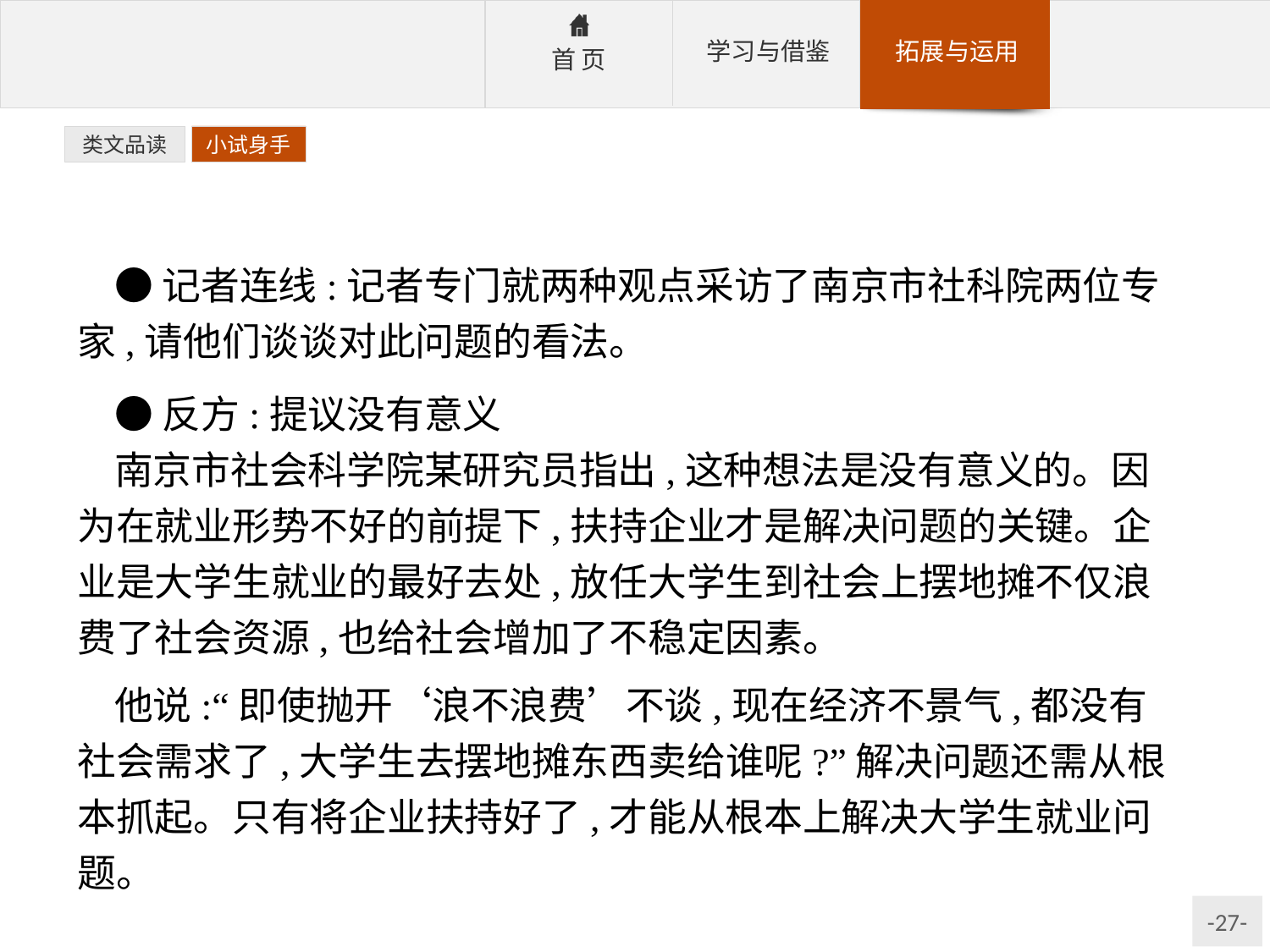

类文品读
小试身手
●记者连线:记者专门就两种观点采访了南京市社科院两位专家,请他们谈谈对此问题的看法。
●反方:提议没有意义
南京市社会科学院某研究员指出,这种想法是没有意义的。因为在就业形势不好的前提下,扶持企业才是解决问题的关键。企业是大学生就业的最好去处,放任大学生到社会上摆地摊不仅浪费了社会资源,也给社会增加了不稳定因素。
他说:“即使抛开‘浪不浪费’不谈,现在经济不景气,都没有社会需求了,大学生去摆地摊东西卖给谁呢?”解决问题还需从根本抓起。只有将企业扶持好了,才能从根本上解决大学生就业问题。